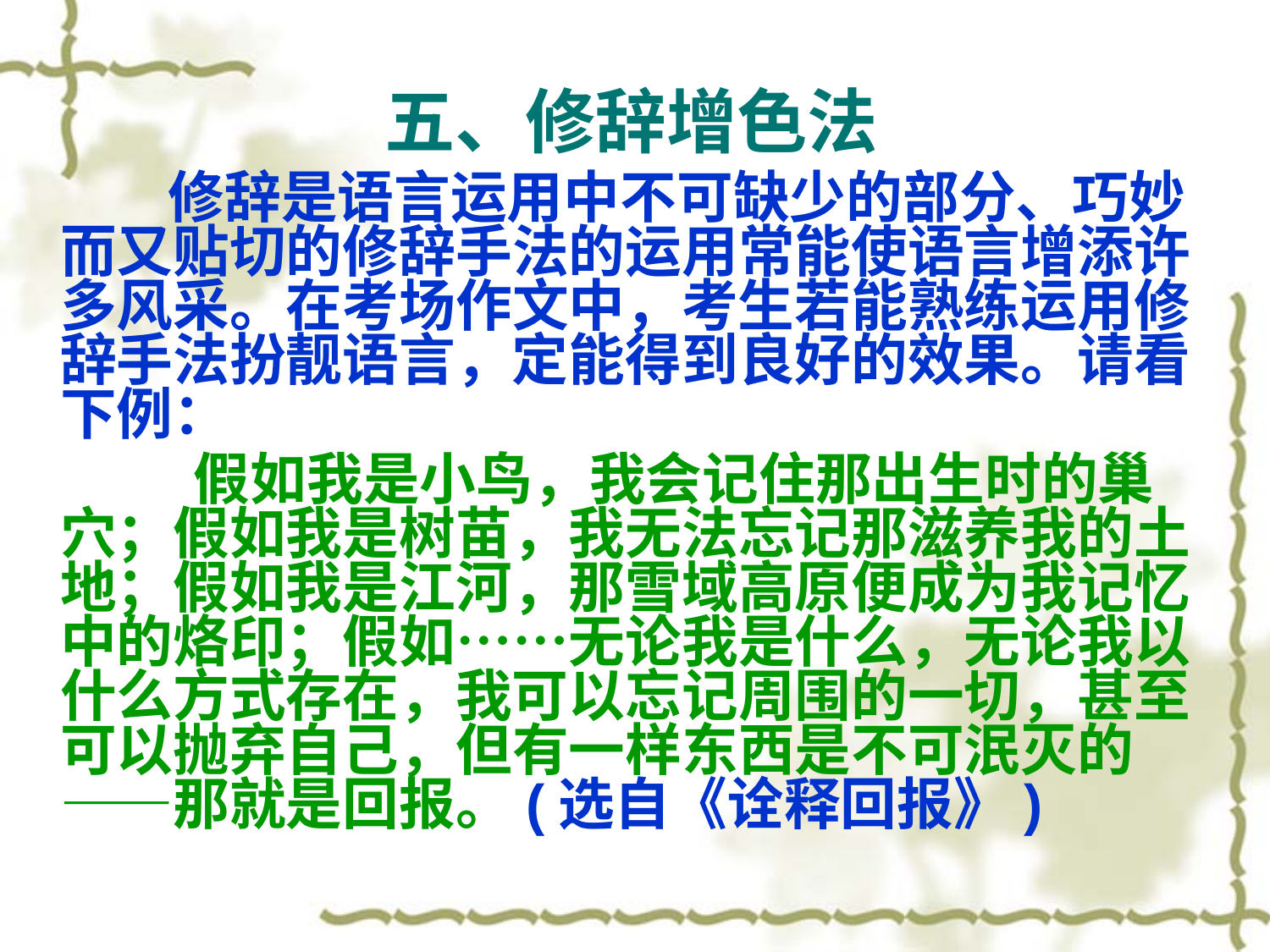

# 五、修辞增色法

           修辞是语言运用中不可缺少的部分、巧妙而又贴切的修辞手法的运用常能使语言增添许多风采。在考场作文中，考生若能熟练运用修辞手法扮靓语言，定能得到良好的效果。请看下例：
             假如我是小鸟，我会记住那出生时的巢穴；假如我是树苗，我无法忘记那滋养我的土地；假如我是江河，那雪域高原便成为我记忆中的烙印；假如……无论我是什么，无论我以什么方式存在，我可以忘记周围的一切，甚至可以抛弃自己，但有一样东西是不可泯灭的——那就是回报。(选自《诠释回报》)
199